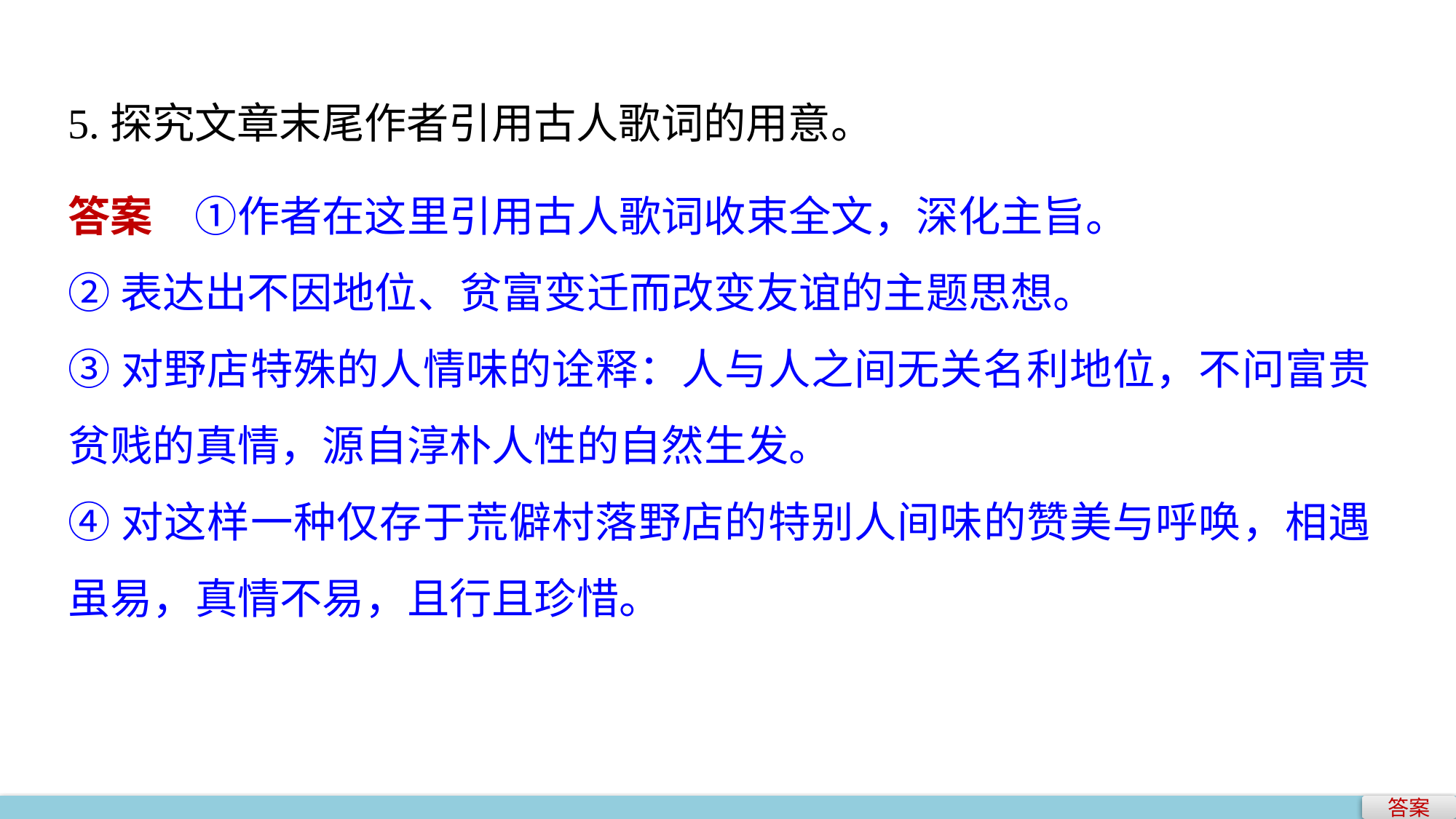

5.探究文章末尾作者引用古人歌词的用意。
答案　①作者在这里引用古人歌词收束全文，深化主旨。
②表达出不因地位、贫富变迁而改变友谊的主题思想。
③对野店特殊的人情味的诠释：人与人之间无关名利地位，不问富贵贫贱的真情，源自淳朴人性的自然生发。
④对这样一种仅存于荒僻村落野店的特别人间味的赞美与呼唤，相遇虽易，真情不易，且行且珍惜。

答案